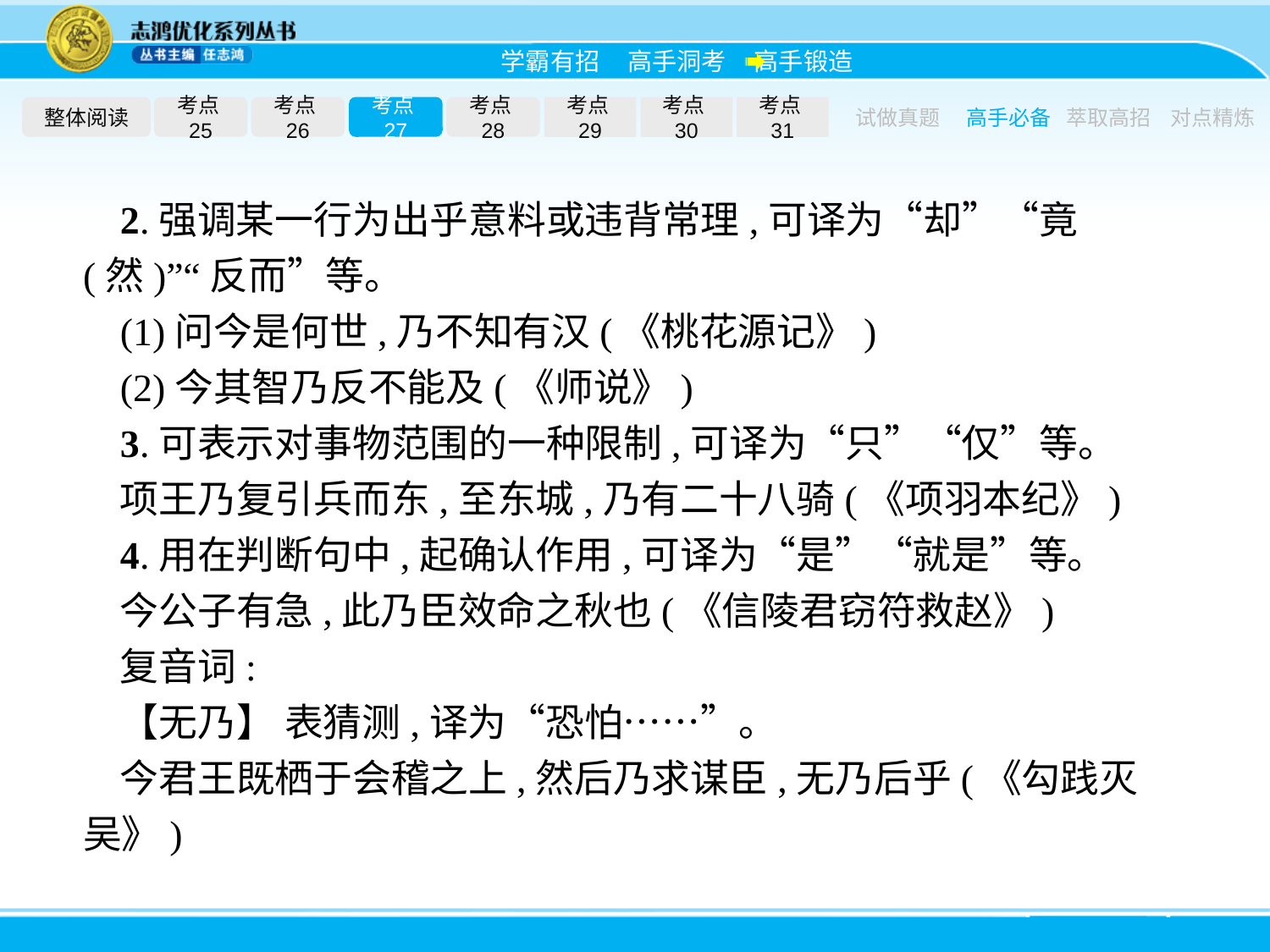

整体阅读
考点25
考点26
考点27
考点28
考点29
考点30
考点31
试做真题
高手必备
萃取高招
对点精炼
2.强调某一行为出乎意料或违背常理,可译为“却”“竟(然)”“反而”等。
(1)问今是何世,乃不知有汉(《桃花源记》)
(2)今其智乃反不能及(《师说》)
3.可表示对事物范围的一种限制,可译为“只”“仅”等。
项王乃复引兵而东,至东城,乃有二十八骑(《项羽本纪》)
4.用在判断句中,起确认作用,可译为“是”“就是”等。
今公子有急,此乃臣效命之秋也(《信陵君窃符救赵》)
复音词:
【无乃】 表猜测,译为“恐怕……”。
今君王既栖于会稽之上,然后乃求谋臣,无乃后乎(《勾践灭吴》)